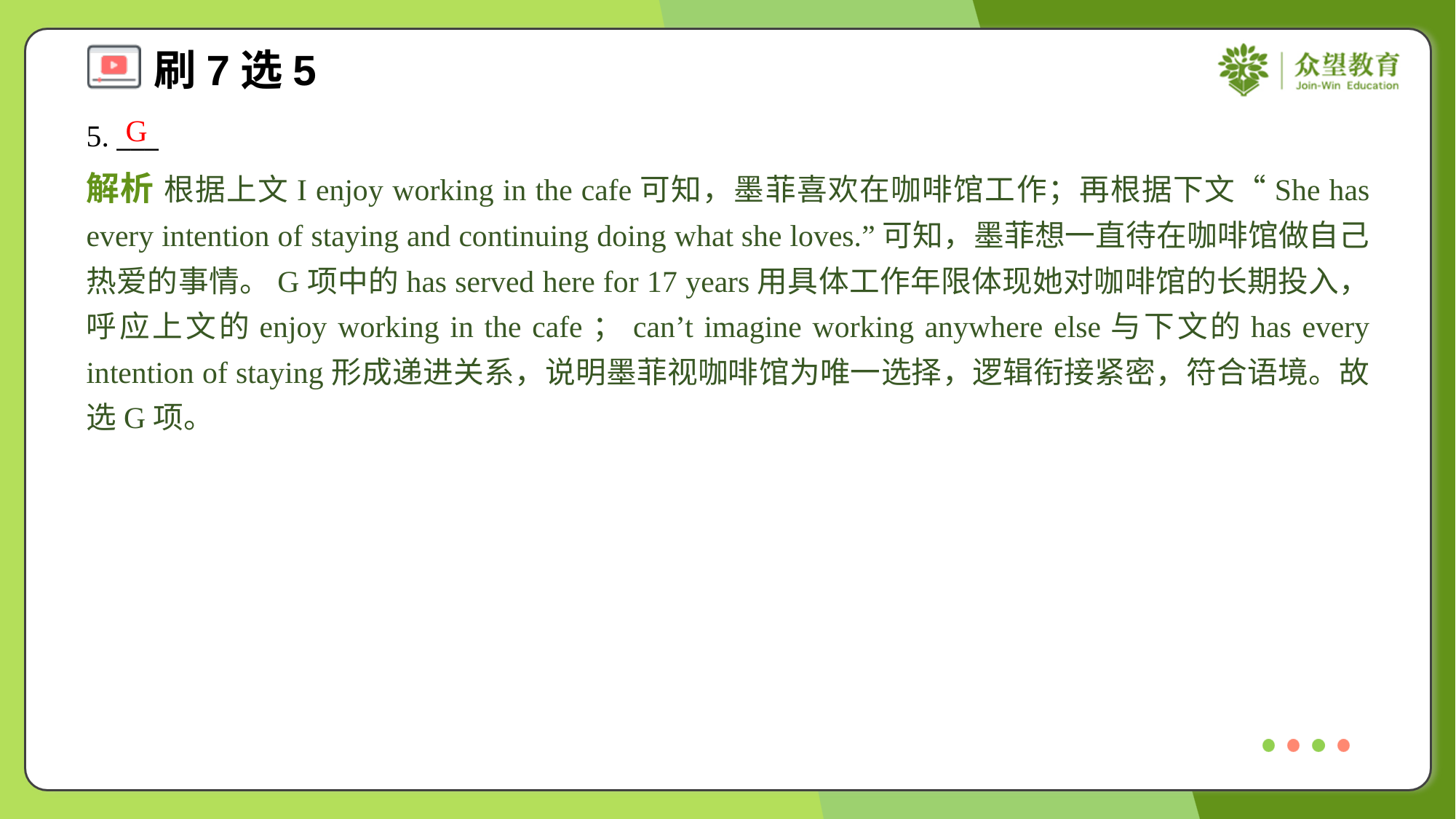

G
5. ___
解析 根据上文I enjoy working in the cafe可知，墨菲喜欢在咖啡馆工作；再根据下文“She has every intention of staying and continuing doing what she loves.”可知，墨菲想一直待在咖啡馆做自己热爱的事情。G项中的has served here for 17 years用具体工作年限体现她对咖啡馆的长期投入，呼应上文的enjoy working in the cafe；can’t imagine working anywhere else与下文的has every intention of staying形成递进关系，说明墨菲视咖啡馆为唯一选择，逻辑衔接紧密，符合语境。故选G项。